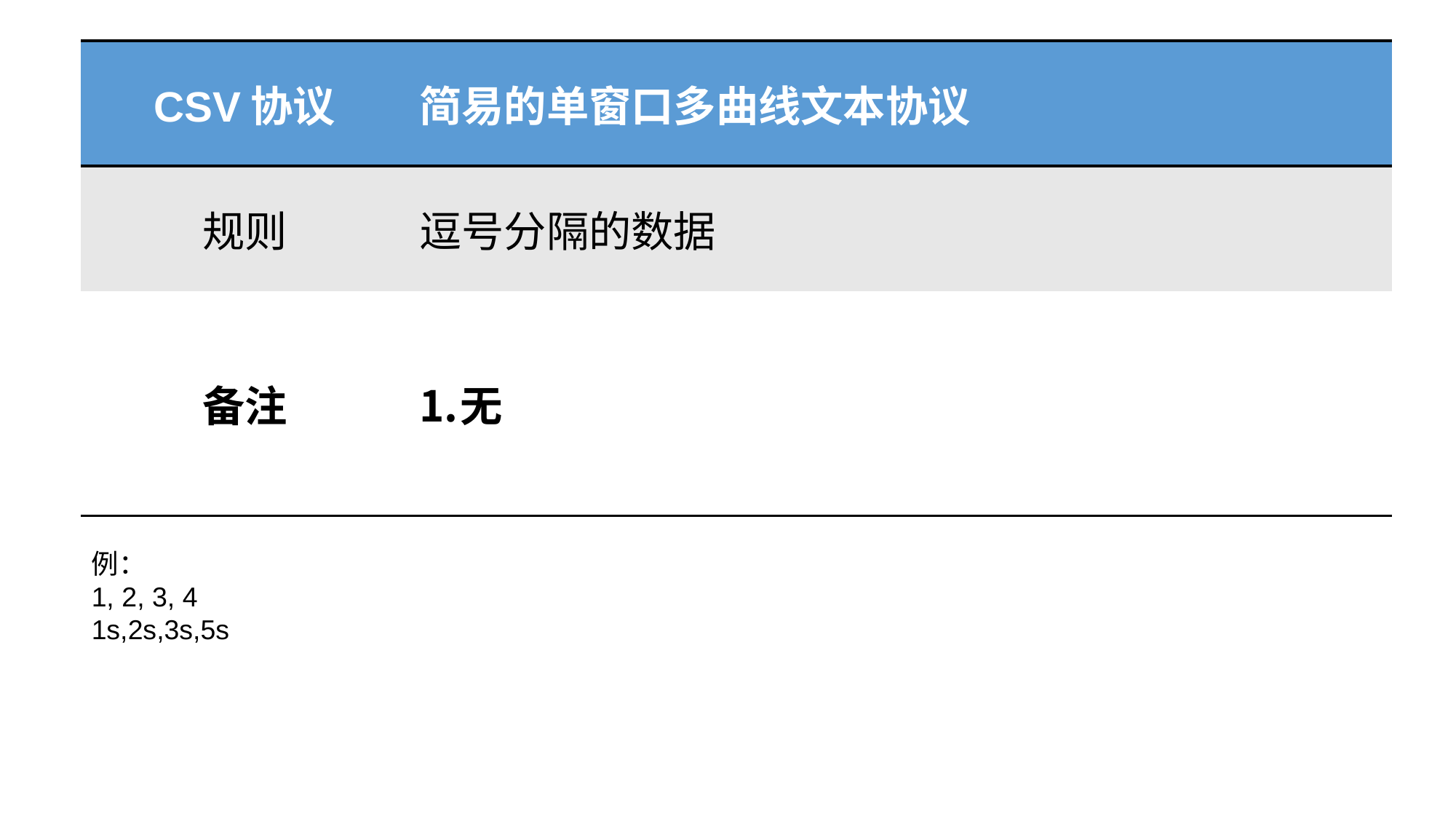

| CSV协议 | 简易的单窗口多曲线文本协议 |
| --- | --- |
| 规则 | 逗号分隔的数据 |
| 备注 | 无 |
例：
1, 2, 3, 4
1s,2s,3s,5s